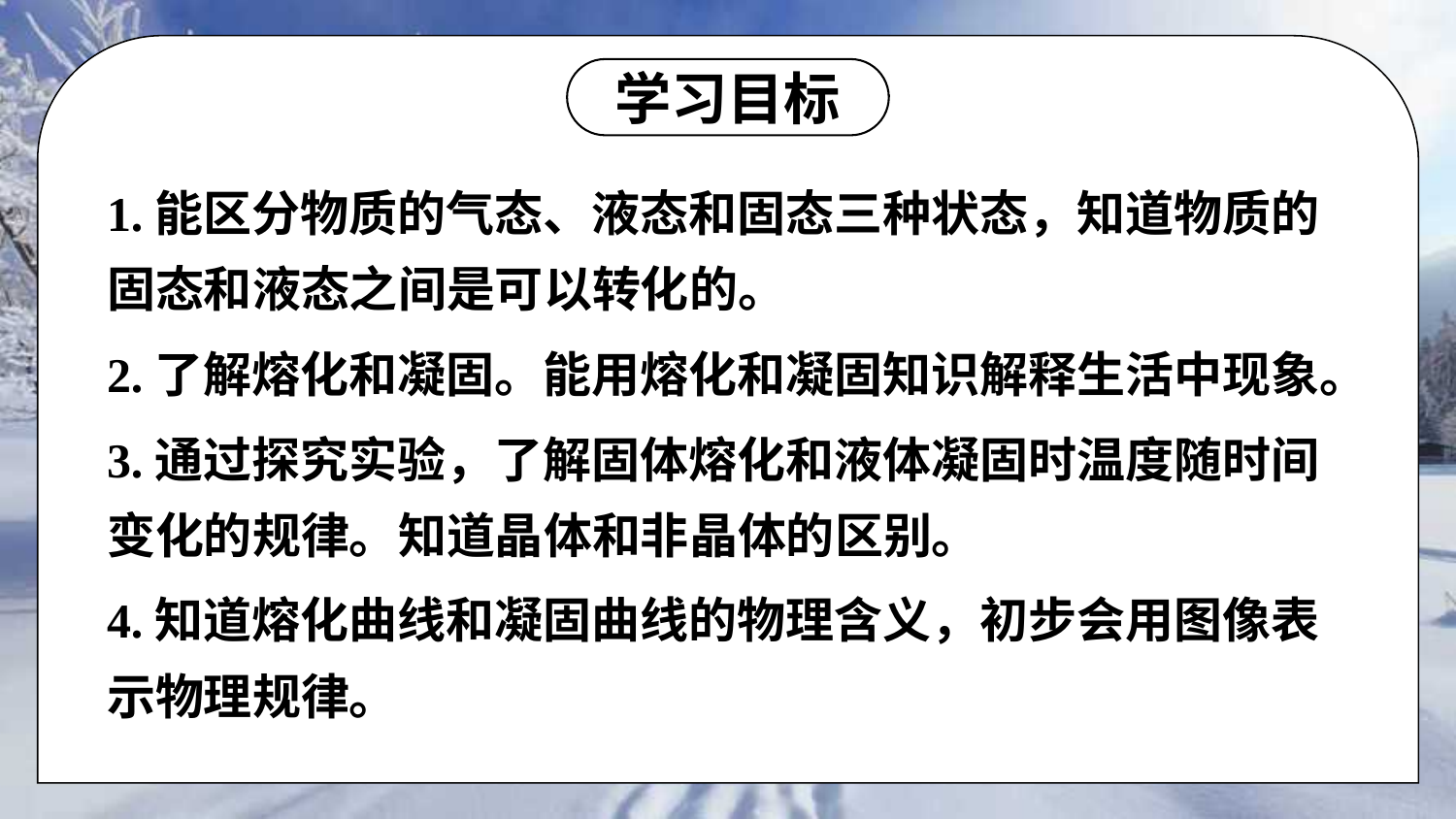

学习目标
1.能区分物质的气态、液态和固态三种状态，知道物质的固态和液态之间是可以转化的。
2.了解熔化和凝固。能用熔化和凝固知识解释生活中现象。
3.通过探究实验，了解固体熔化和液体凝固时温度随时间变化的规律。知道晶体和非晶体的区别。
4.知道熔化曲线和凝固曲线的物理含义，初步会用图像表示物理规律。